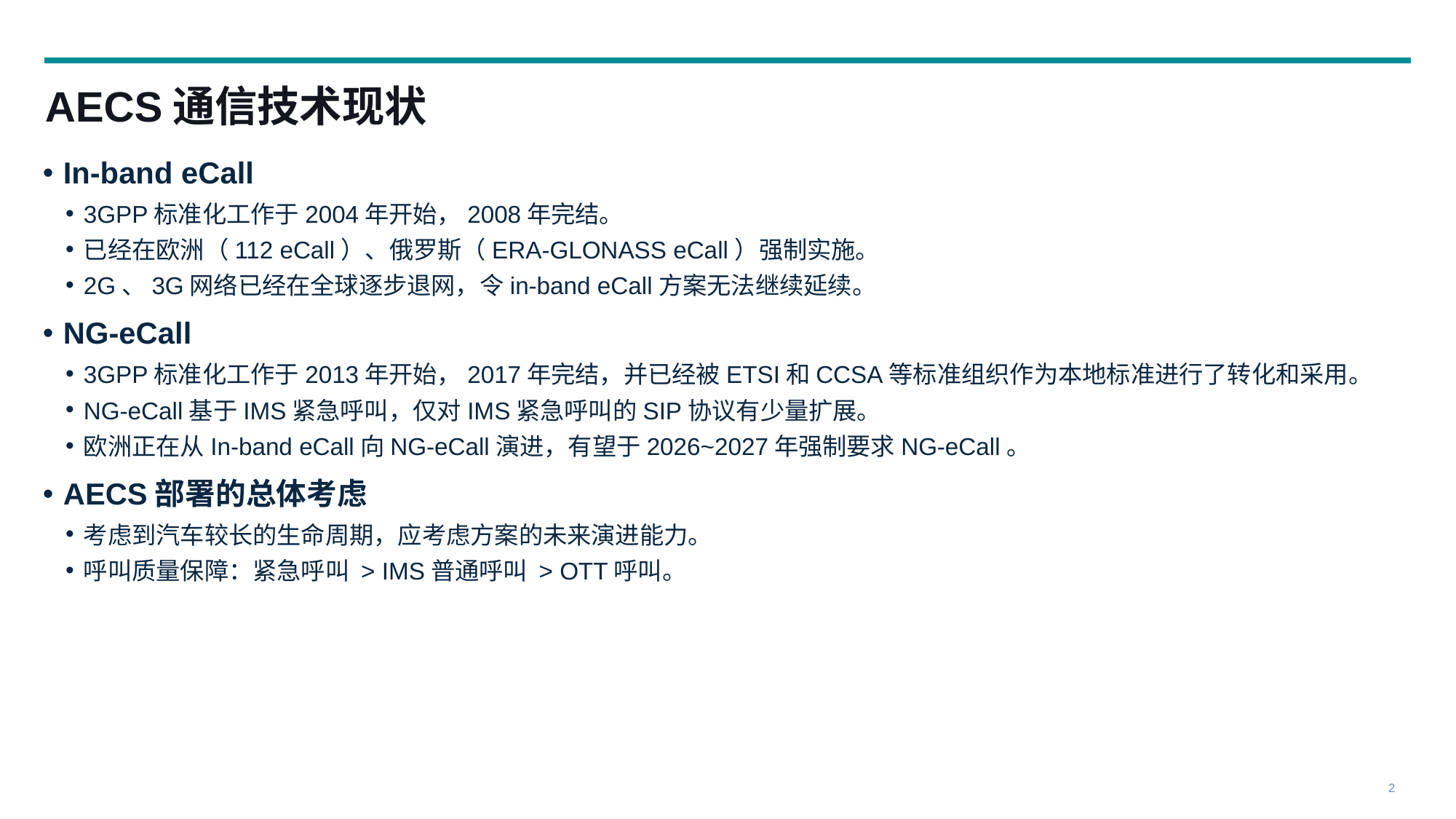

# AECS通信技术现状
In-band eCall
3GPP标准化工作于2004年开始，2008年完结。
已经在欧洲（112 eCall）、俄罗斯（ERA-GLONASS eCall）强制实施。
2G、3G网络已经在全球逐步退网，令in-band eCall方案无法继续延续。
NG-eCall
3GPP标准化工作于2013年开始，2017年完结，并已经被ETSI和CCSA等标准组织作为本地标准进行了转化和采用。
NG-eCall基于IMS紧急呼叫，仅对IMS紧急呼叫的SIP协议有少量扩展。
欧洲正在从In-band eCall向NG-eCall演进，有望于2026~2027年强制要求NG-eCall。
AECS部署的总体考虑
考虑到汽车较长的生命周期，应考虑方案的未来演进能力。
呼叫质量保障：紧急呼叫 > IMS普通呼叫 > OTT呼叫。